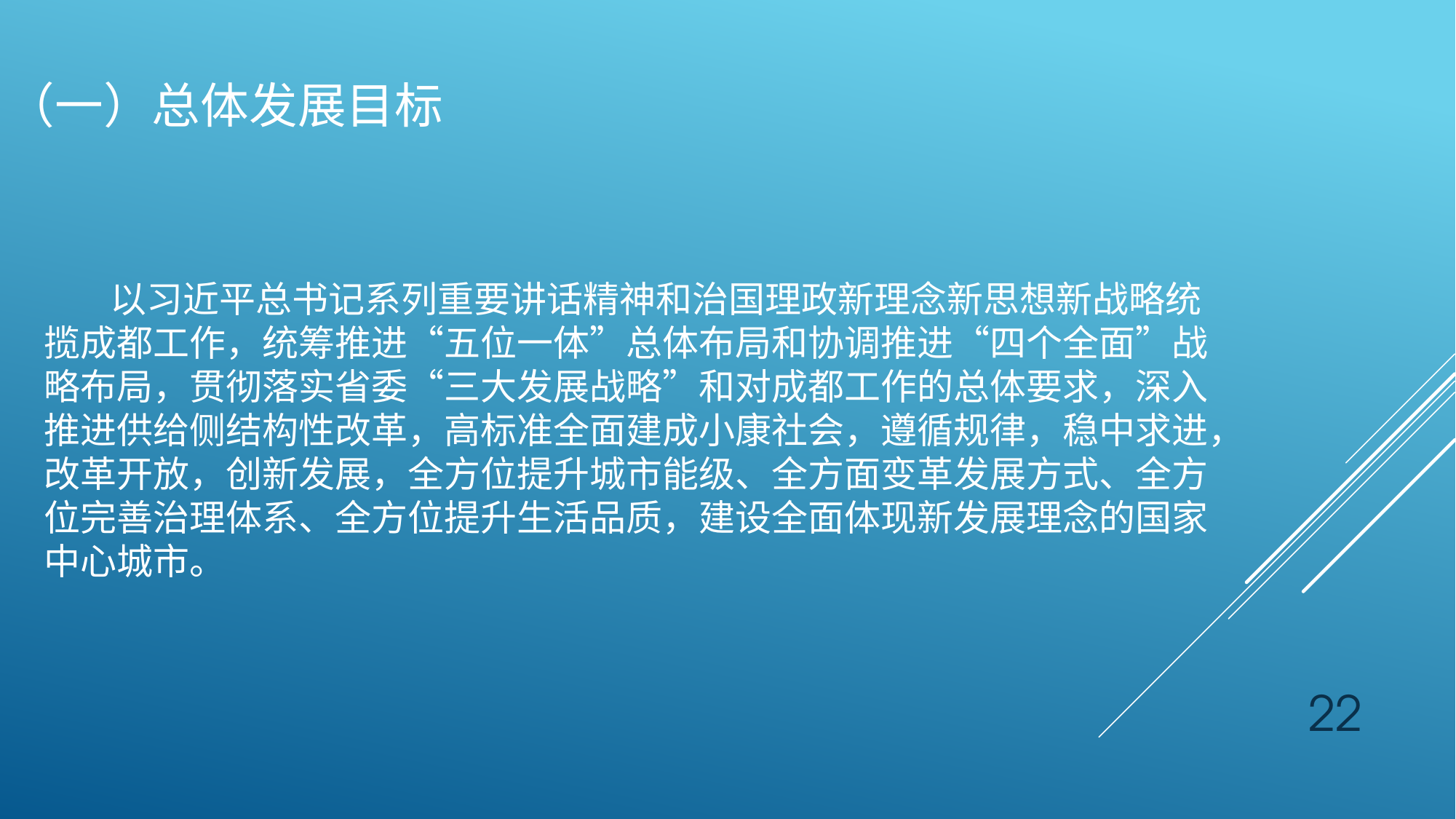

# （一）总体发展目标
       以习近平总书记系列重要讲话精神和治国理政新理念新思想新战略统揽成都工作，统筹推进“五位一体”总体布局和协调推进“四个全面”战略布局，贯彻落实省委“三大发展战略”和对成都工作的总体要求，深入推进供给侧结构性改革，高标准全面建成小康社会，遵循规律，稳中求进，改革开放，创新发展，全方位提升城市能级、全方面变革发展方式、全方位完善治理体系、全方位提升生活品质，建设全面体现新发展理念的国家中心城市。
22